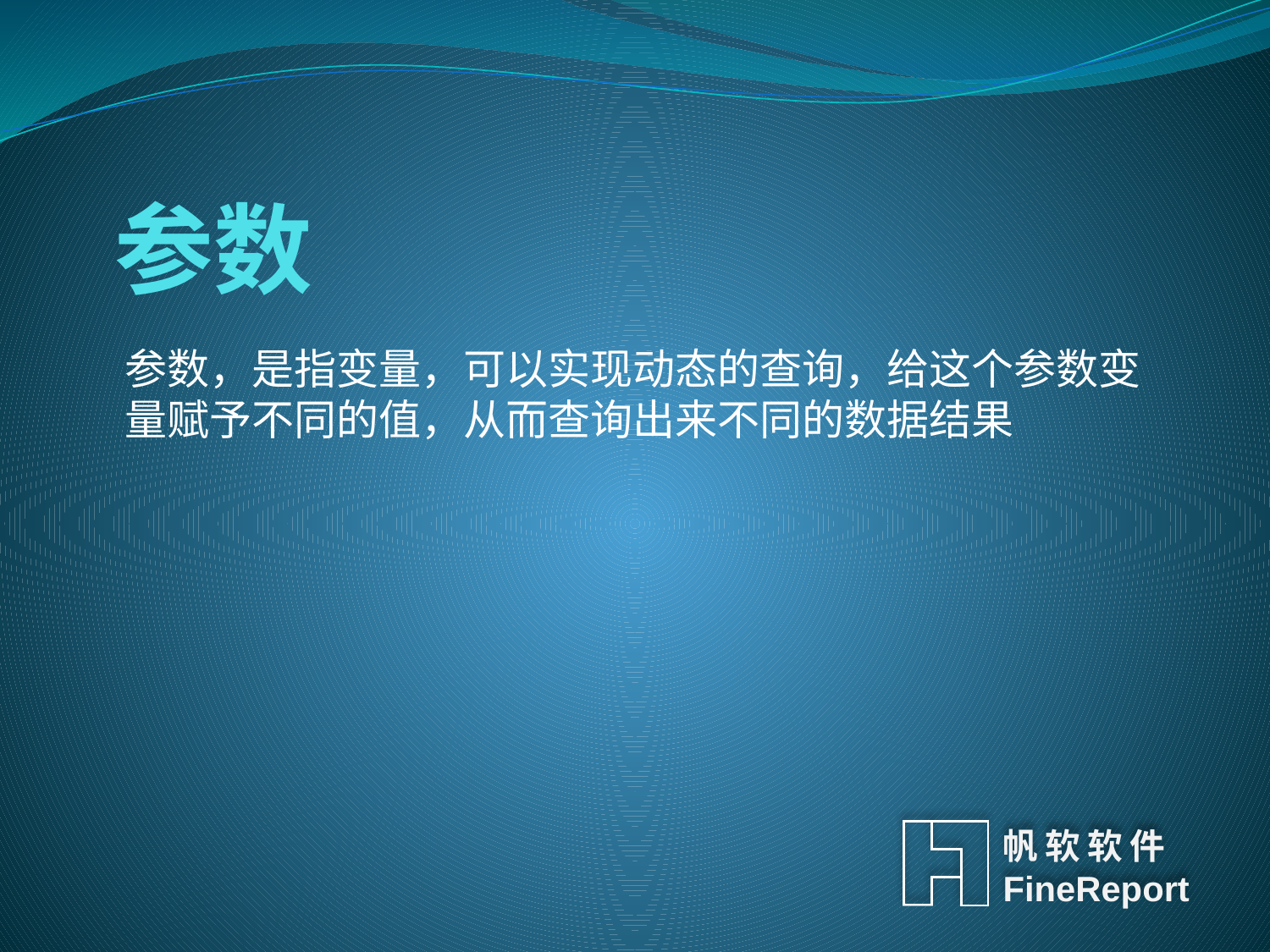

# 参数
参数，是指变量，可以实现动态的查询，给这个参数变量赋予不同的值，从而查询出来不同的数据结果